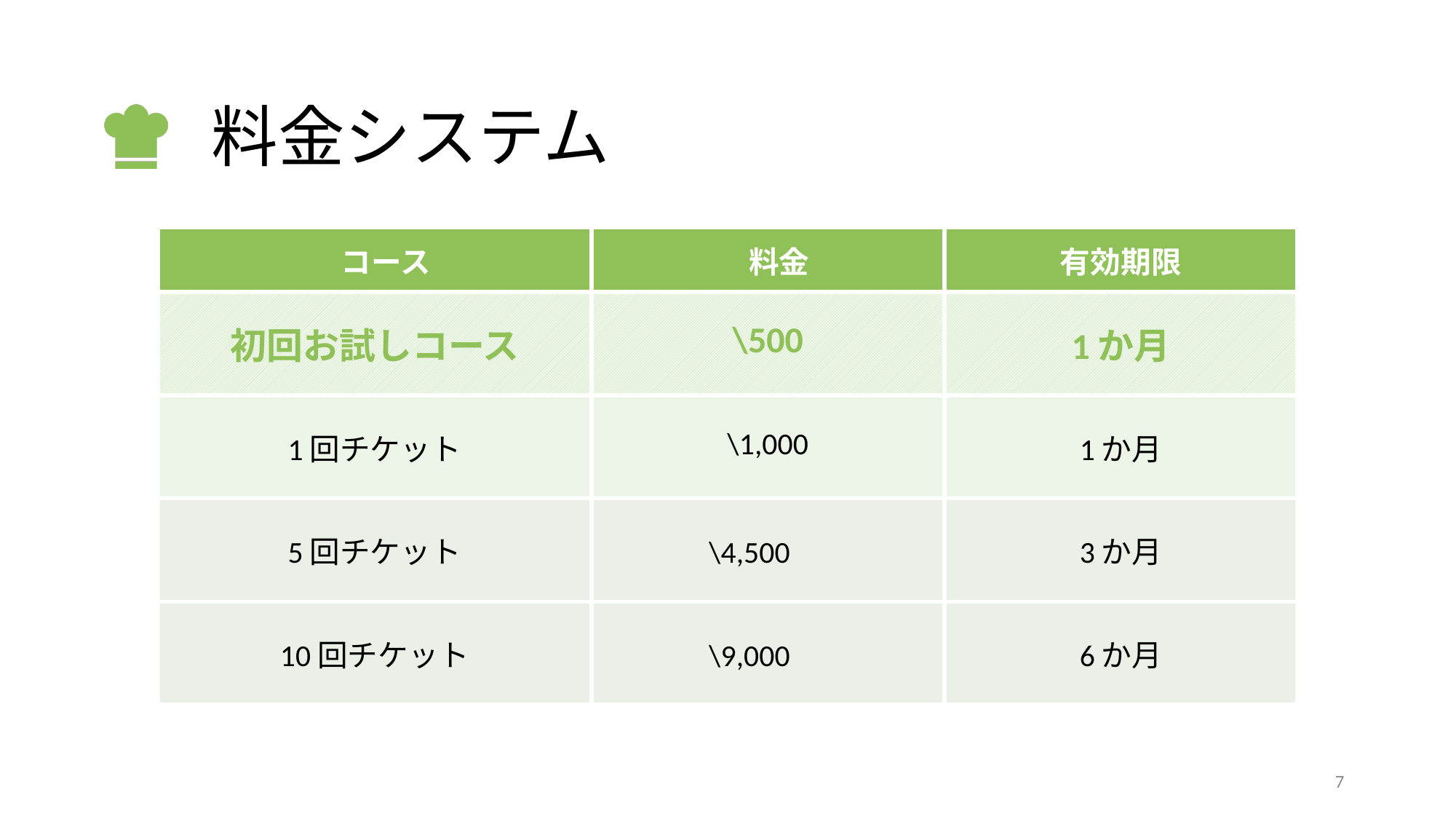

# 料金システム
| コース | 料金 | 有効期限 |
| --- | --- | --- |
| 初回お試しコース | \500 | 1か月 |
| 1回チケット | \1,000 | 1か月 |
| 5回チケット | \4,500 | 3か月 |
| 10回チケット | \9,000 | 6か月 |
7